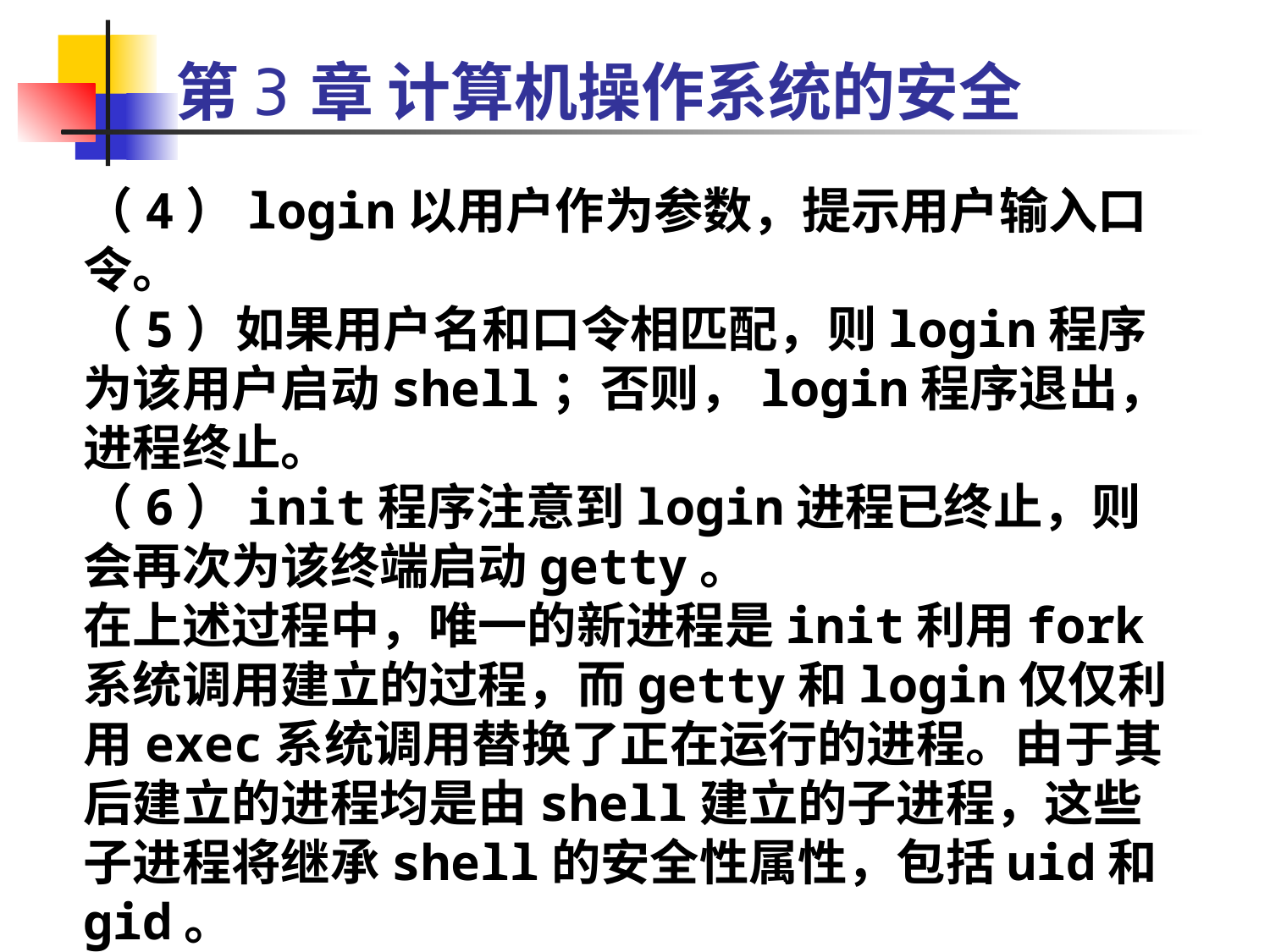

第3章 计算机操作系统的安全
安全性
（4）login以用户作为参数，提示用户输入口令。
（5）如果用户名和口令相匹配，则login程序为该用户启动shell；否则，login程序退出，进程终止。
（6）init程序注意到login进程已终止，则会再次为该终端启动getty。
在上述过程中，唯一的新进程是init利用fork系统调用建立的过程，而getty和login仅仅利用exec系统调用替换了正在运行的进程。由于其后建立的进程均是由shell建立的子进程，这些子进程将继承shell的安全性属性，包括uid和gid。